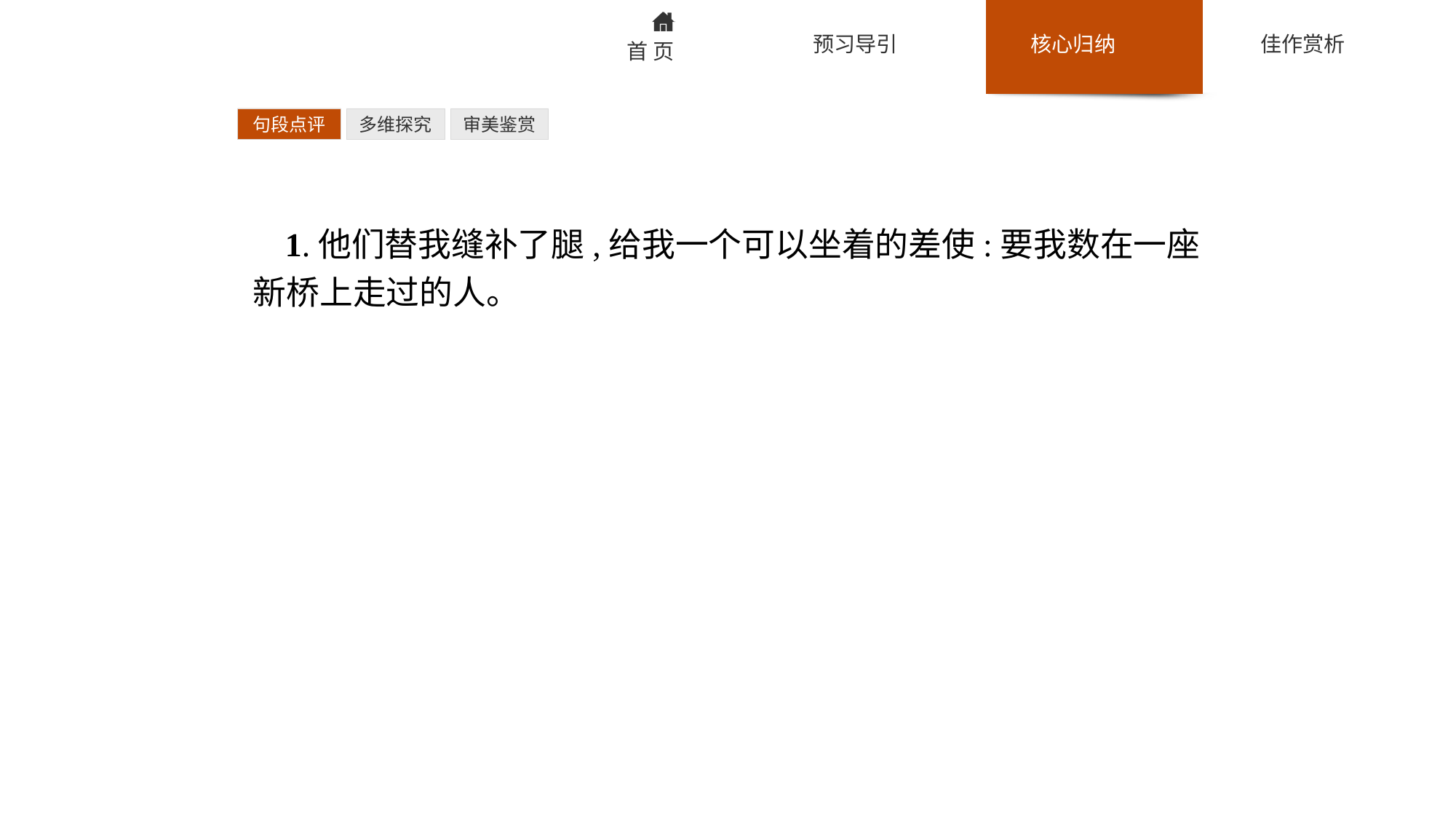

句段点评
多维探究
审美鉴赏
1.他们替我缝补了腿,给我一个可以坐着的差使:要我数在一座新桥上走过的人。
点评:这句话点明了故事发生的时代背景。以写德国战后创伤著称的伯尔,此篇虽无一字正面提到那场战争,但开篇就点出了它的存在——战争所带来的创伤并不因为战争的结束而立刻消散,而是长久地驻留在经历者的生活里。但背景仅仅是背景而已,此篇的重心不在“战争”,而在“战后”的德国社会生活。作品对此颇有讽刺。“新桥”这一意象,是德国战后重建的代表;而对“新桥”所通过的人员、车辆的种种统计、计算,则代表了一种十分不可靠、近乎痴妄和盲目的乐观。